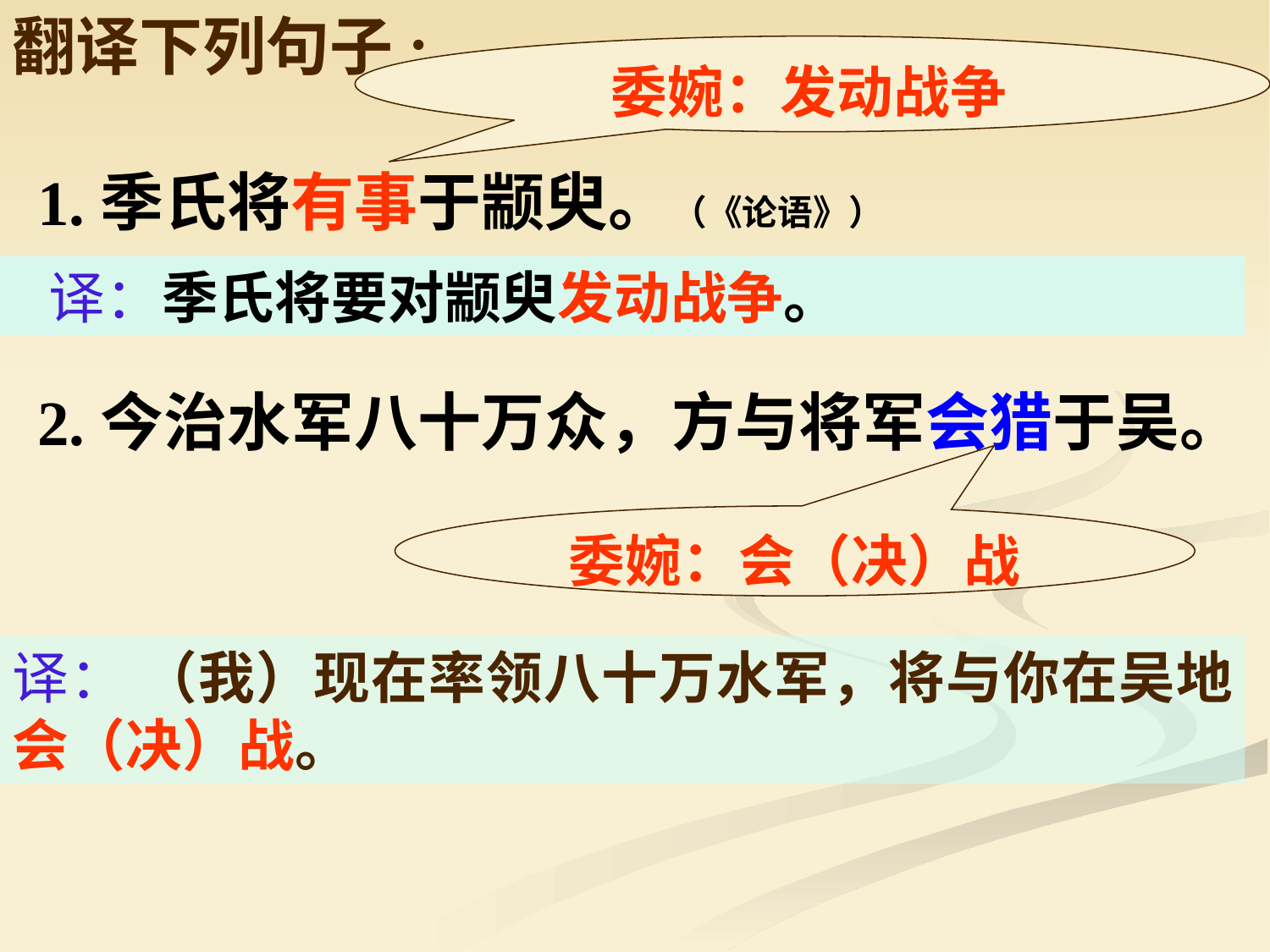

翻译下列句子:
委婉：发动战争

1.季氏将有事于颛臾。（《论语》）
    译：季氏将要对颛臾发动战争。
2.今治水军八十万众，方与将军会猎于吴。
委婉：会（决）战

译： （我）现在率领八十万水军，将与你在吴地会（决）战。